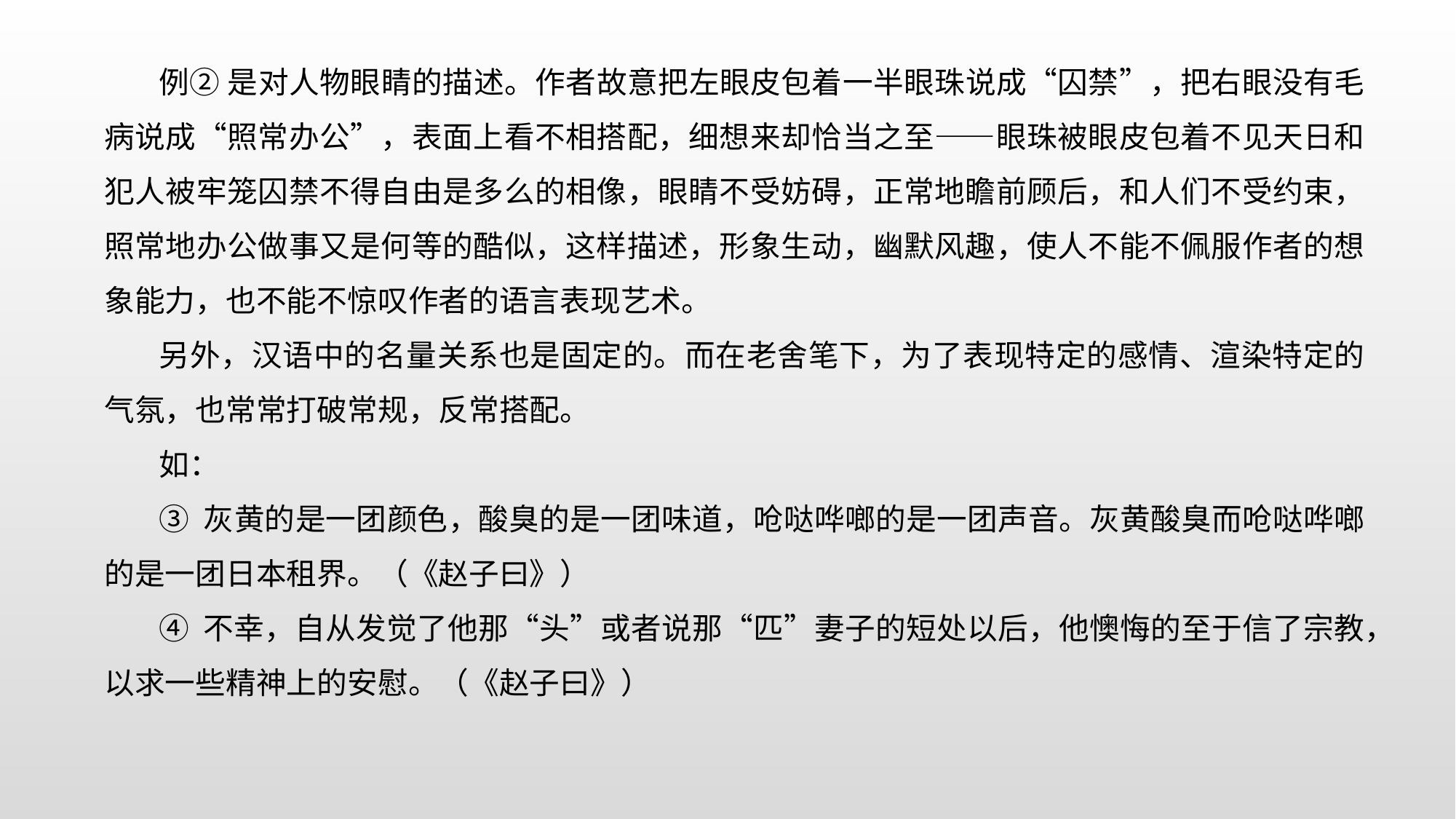

例② 是对人物眼睛的描述。作者故意把左眼皮包着一半眼珠说成“囚禁”，把右眼没有毛病说成“照常办公”，表面上看不相搭配，细想来却恰当之至——眼珠被眼皮包着不见天日和犯人被牢笼囚禁不得自由是多么的相像，眼睛不受妨碍，正常地瞻前顾后，和人们不受约束，照常地办公做事又是何等的酷似，这样描述，形象生动，幽默风趣，使人不能不佩服作者的想象能力，也不能不惊叹作者的语言表现艺术。
另外，汉语中的名量关系也是固定的。而在老舍笔下，为了表现特定的感情、渲染特定的气氛，也常常打破常规，反常搭配。
如：
③ 灰黄的是一团颜色，酸臭的是一团味道，呛哒哗啷的是一团声音。灰黄酸臭而呛哒哗啷的是一团日本租界。（《赵子曰》）
④ 不幸，自从发觉了他那“头”或者说那“匹”妻子的短处以后，他懊悔的至于信了宗教，以求一些精神上的安慰。（《赵子曰》）